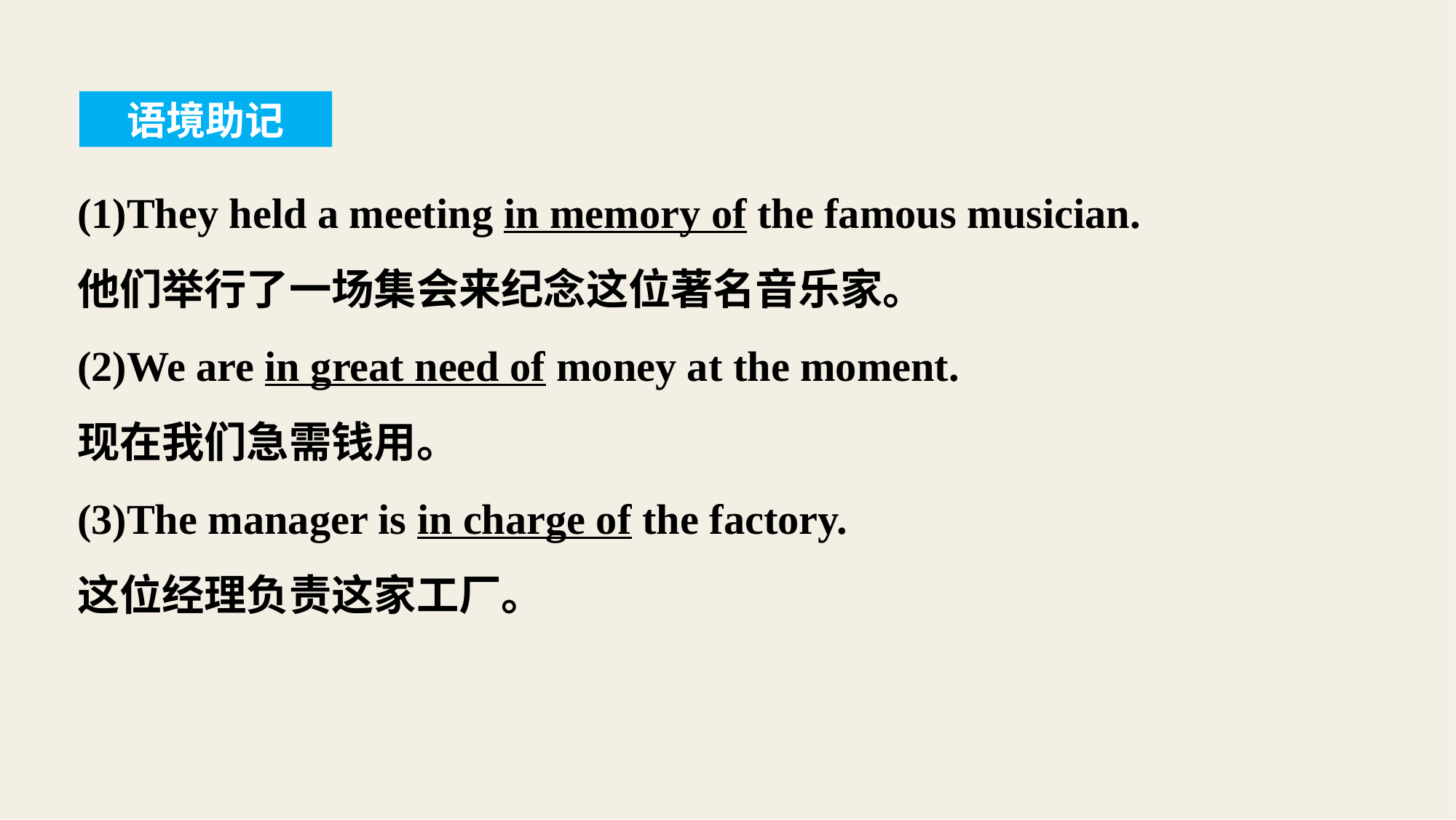

语境助记
(1)They held a meeting in memory of the famous musician.
他们举行了一场集会来纪念这位著名音乐家。
(2)We are in great need of money at the moment.
现在我们急需钱用。
(3)The manager is in charge of the factory.
这位经理负责这家工厂。